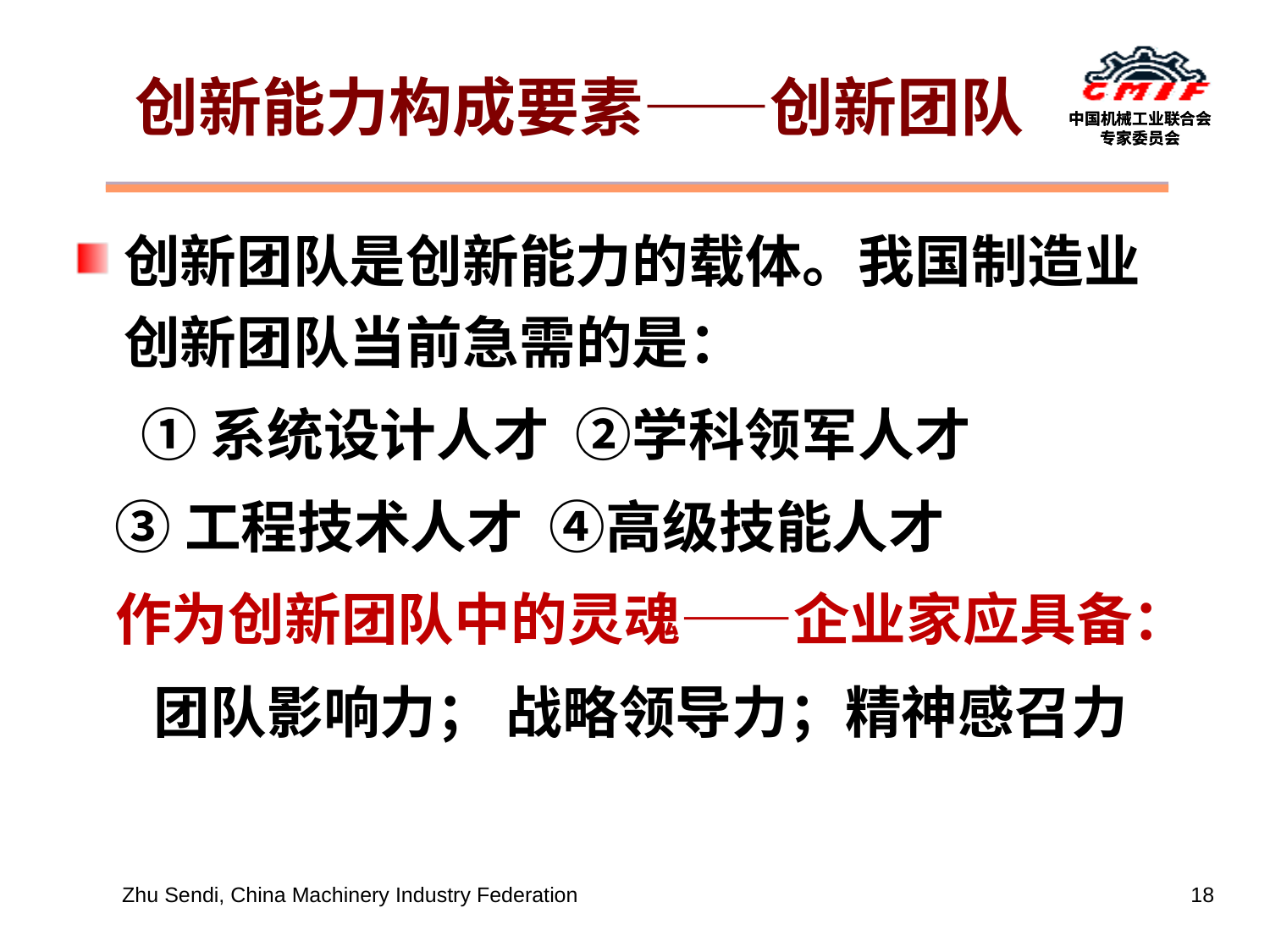

创新能力构成要素——创新团队
创新团队是创新能力的载体。我国制造业创新团队当前急需的是：
     ①系统设计人才  ②学科领军人才
   ③工程技术人才  ④高级技能人才
  作为创新团队中的灵魂——企业家应具备：
     团队影响力； 战略领导力；精神感召力

Zhu Sendi, China Machinery Industry Federation

18